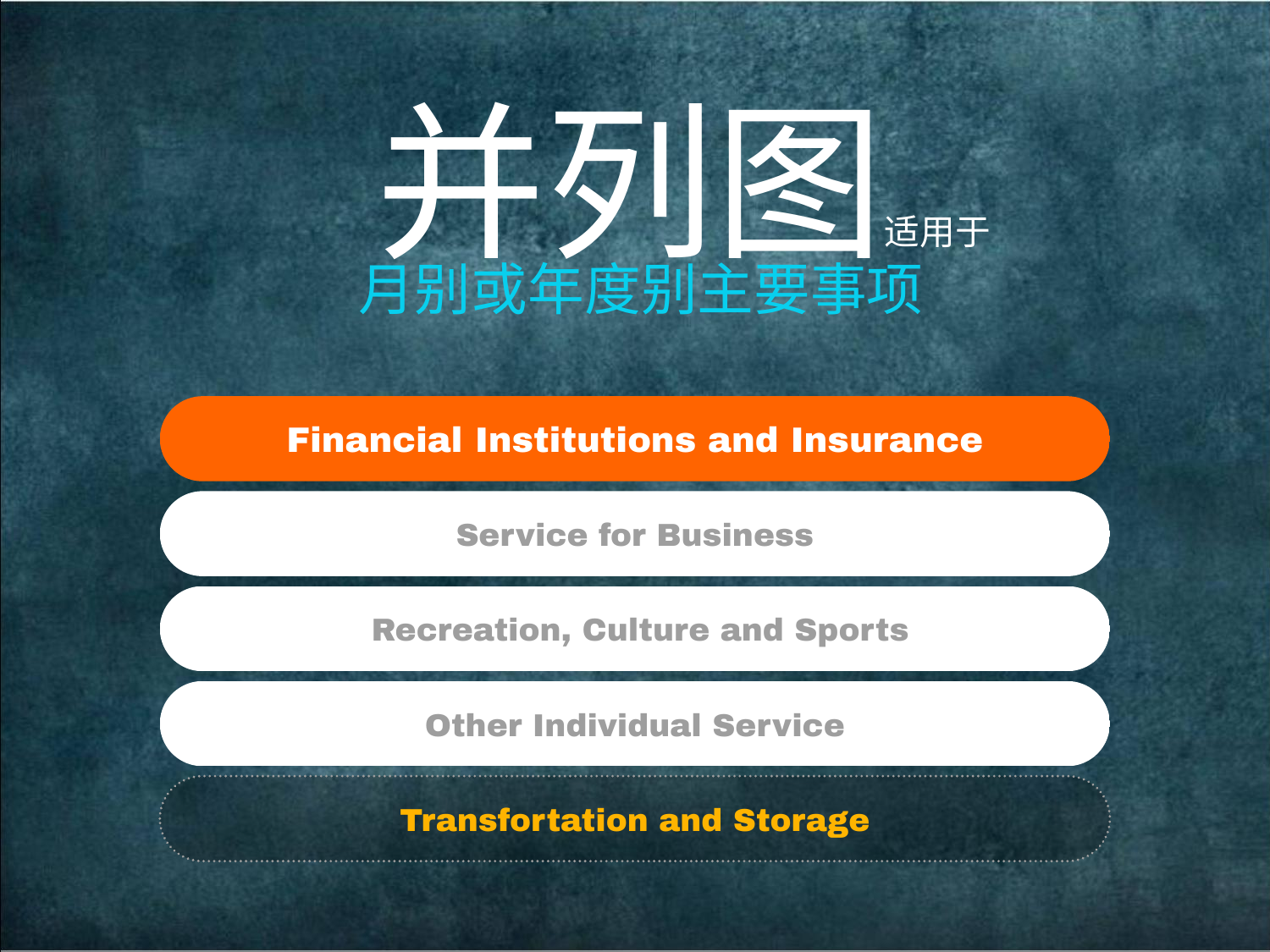

并列图适用于
月别或年度别主要事项
Financial Institutions and Insurance
Service for Business
 Recreation, Culture and Sports
Other Individual Service
Transfortation and Storage